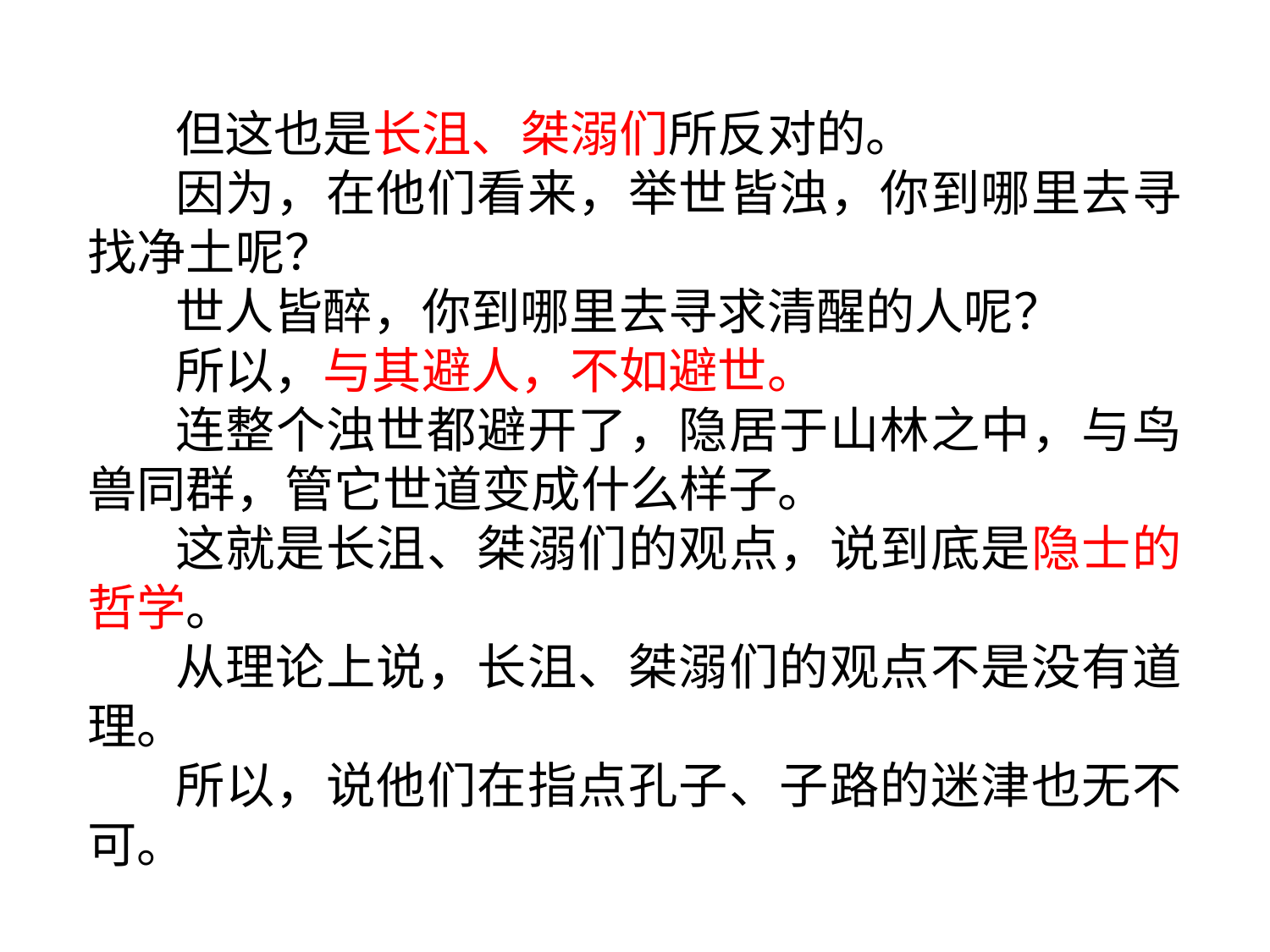

但这也是长沮、桀溺们所反对的。
因为，在他们看来，举世皆浊，你到哪里去寻找净土呢？
世人皆醉，你到哪里去寻求清醒的人呢？
所以，与其避人，不如避世。
连整个浊世都避开了，隐居于山林之中，与鸟兽同群，管它世道变成什么样子。
这就是长沮、桀溺们的观点，说到底是隐士的哲学。
从理论上说，长沮、桀溺们的观点不是没有道理。
所以，说他们在指点孔子、子路的迷津也无不可。